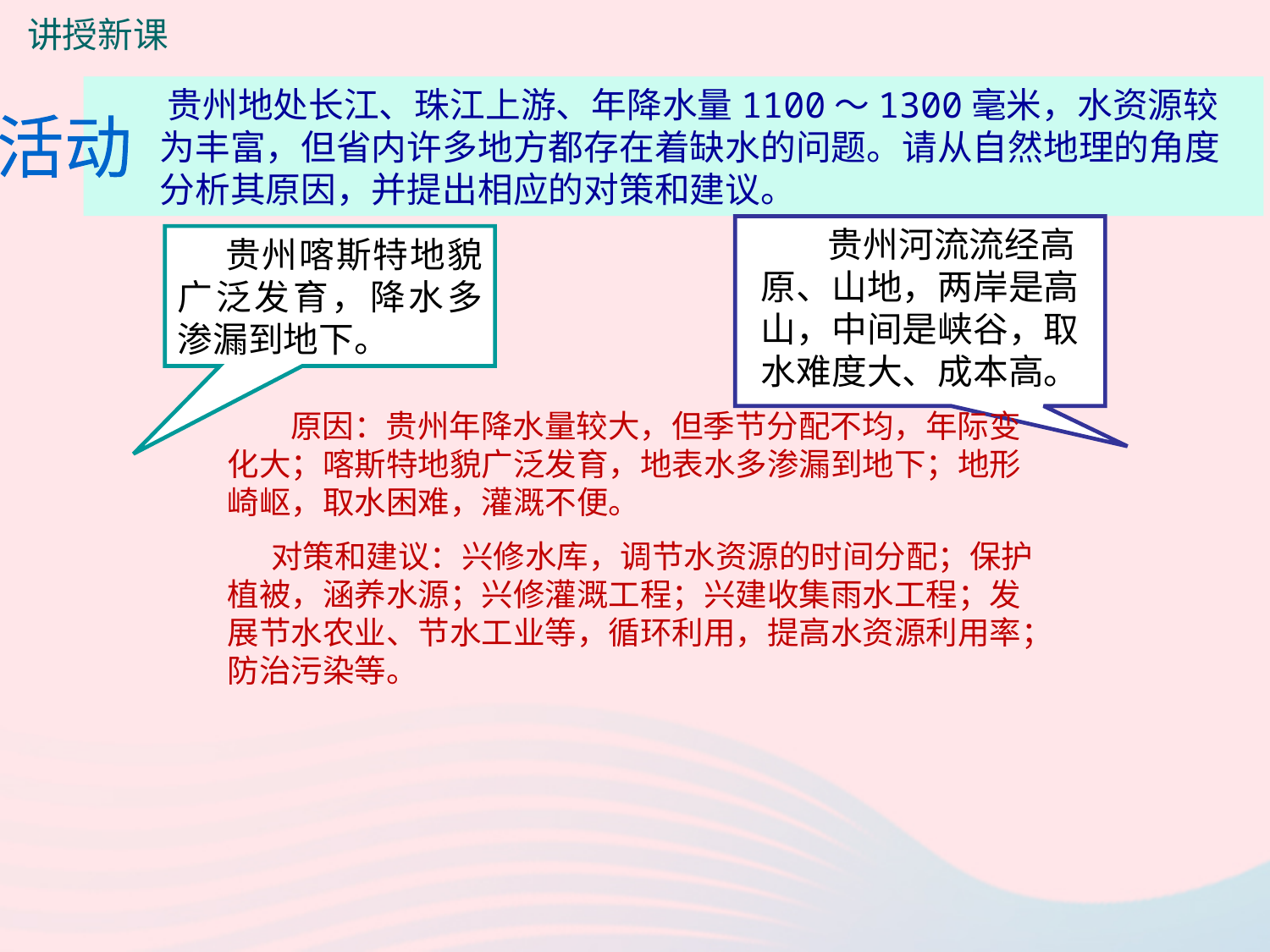

讲授新课
        贵州地处长江、珠江上游、年降水量1100～1300毫米，水资源较为丰富，但省内许多地方都存在着缺水的问题。请从自然地理的角度分析其原因，并提出相应的对策和建议。
活动
       贵州河流流经高原、山地，两岸是高山，中间是峡谷，取水难度大、成本高。
    贵州喀斯特地貌广泛发育，降水多渗漏到地下。
       原因：贵州年降水量较大，但季节分配不均，年际变化大；喀斯特地貌广泛发育，地表水多渗漏到地下；地形崎岖，取水困难，灌溉不便。
     对策和建议：兴修水库，调节水资源的时间分配；保护植被，涵养水源；兴修灌溉工程；兴建收集雨水工程；发展节水农业、节水工业等，循环利用，提高水资源利用率；防治污染等。